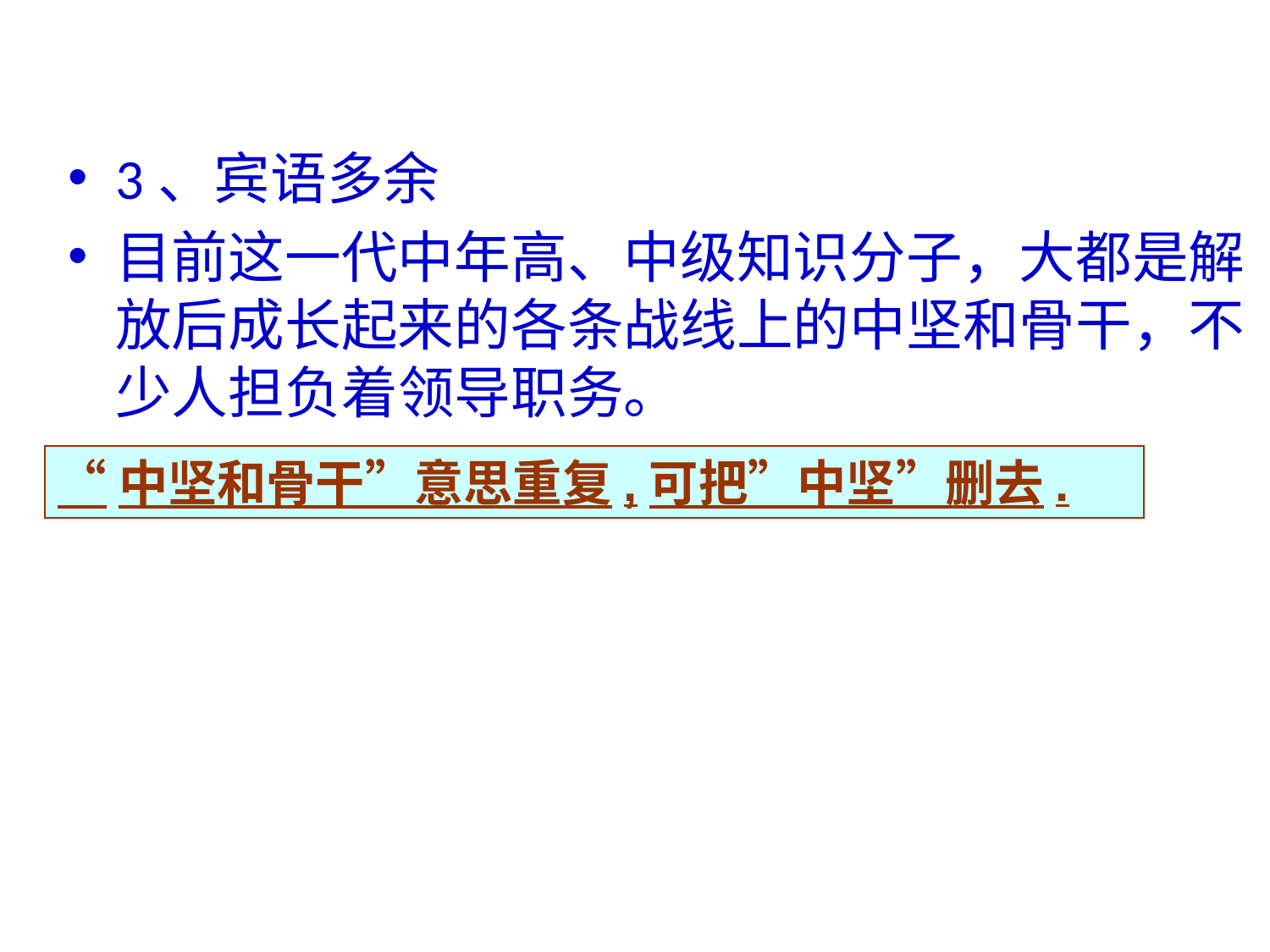

3、宾语多余
目前这一代中年高、中级知识分子，大都是解放后成长起来的各条战线上的中坚和骨干，不少人担负着领导职务。

“中坚和骨干”意思重复,可把”中坚”删去.